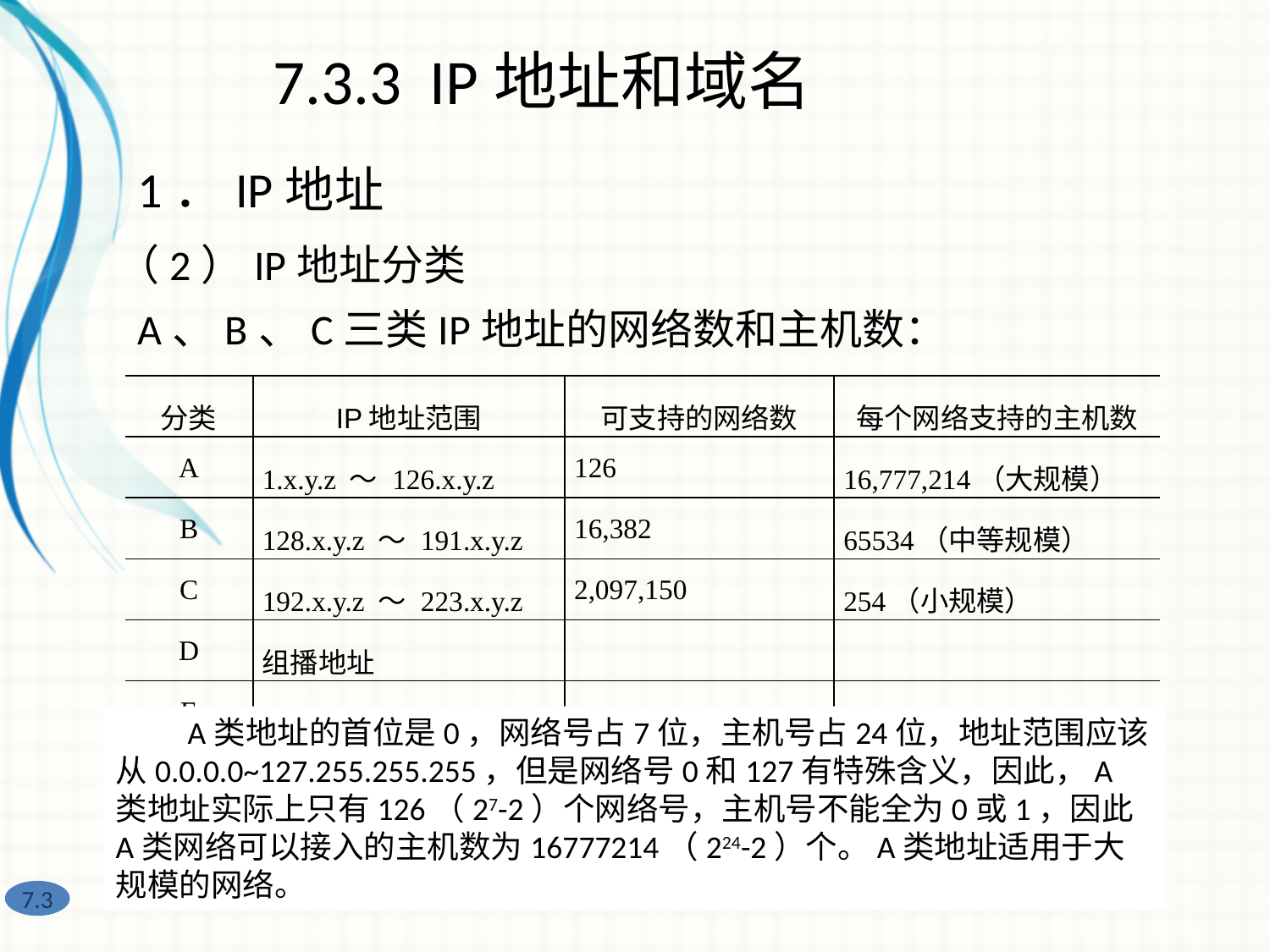

7.3.3  IP地址和域名
1．IP地址

（2）IP地址分类

A、B、C三类IP地址的网络数和主机数：

| 分类 | IP地址范围 | 可支持的网络数 | 每个网络支持的主机数 |
| --- | --- | --- | --- |
| A | 1.x.y.z ～ 126.x.y.z | 126 | 16,777,214（大规模） |
| B | 128.x.y.z ～ 191.x.y.z | 16,382 | 65534（中等规模） |
| C | 192.x.y.z ～ 223.x.y.z | 2,097,150 | 254（小规模） |
| D | 组播地址 |  |  |
| E | 保留地址 |  |  |
          A类地址的首位是0，网络号占7位，主机号占24位，地址范围应该从0.0.0.0~127.255.255.255，但是网络号0和127有特殊含义，因此，A类地址实际上只有126（27-2）个网络号，主机号不能全为0或1，因此A类网络可以接入的主机数为16777214（224-2）个。A类地址适用于大规模的网络。
          C类地址的前三位为110，网络号占21位，主机号占8位，地址范围应该从192.0.0.0~223.255.255.255，除去全0和全1的保留地址，C类地址实际的网络数为2097150（221-2）个，主机数为254（28-2）个。适用于小规模的网络。
          B类地址的前两位是10，网络号占14位，主机号占16位，地址范围应该从128.0.0.0~191.255.255.255，除去全0和全1的保留地址，B类地址实际的网络数为16382（214-2）个，主机数为65534（216-2）个。B类地址适用于中等规模的网络。